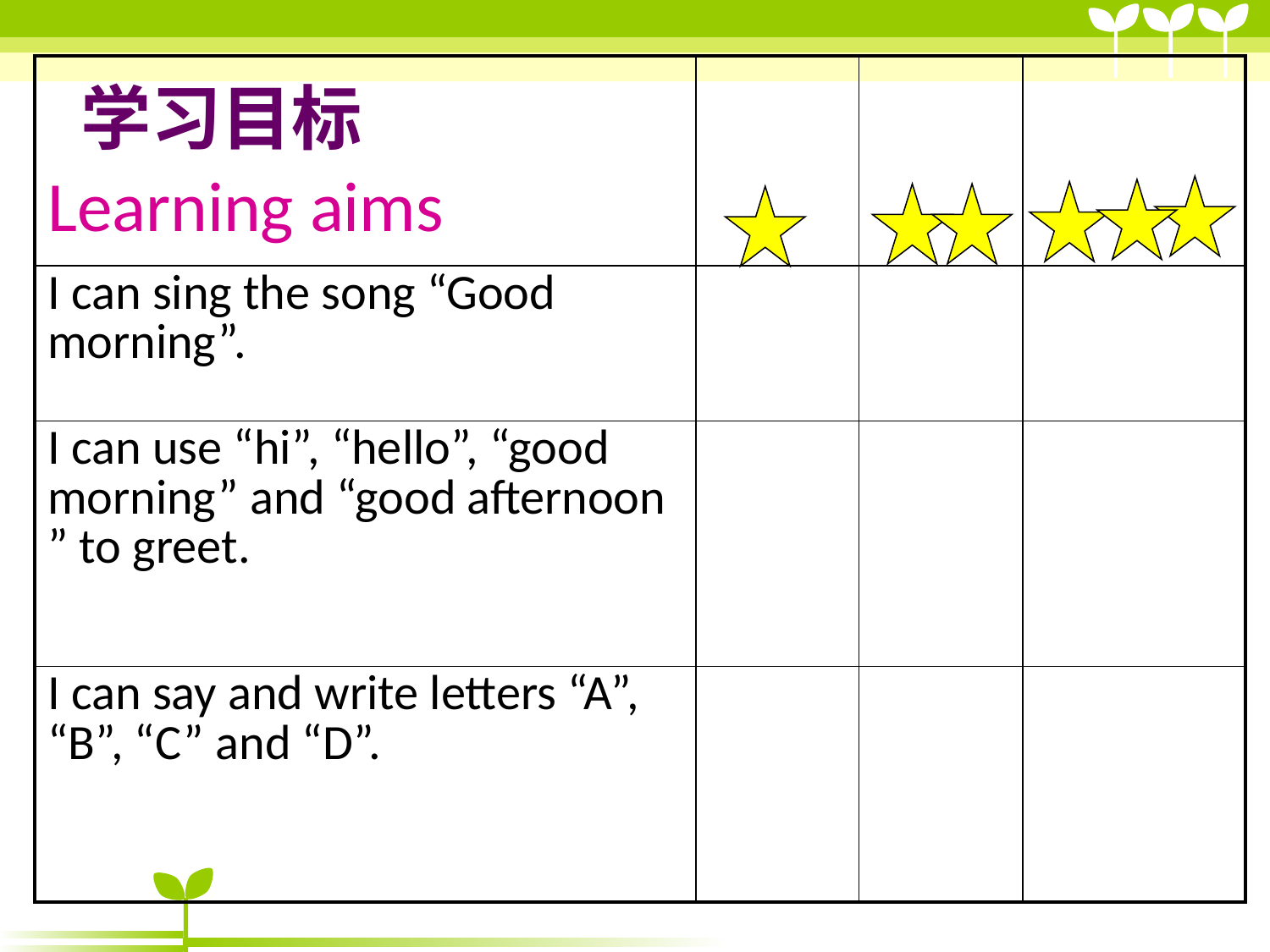

| 学习目标 Learning aims |  |  |  |
| --- | --- | --- | --- |
| I can sing the song “Good morning”. |  |  |  |
| I can use “hi”, “hello”, “good morning” and “good afternoon ” to greet. |  |  |  |
| I can say and write letters “A”, “B”, “C” and “D”. |  |  |  |